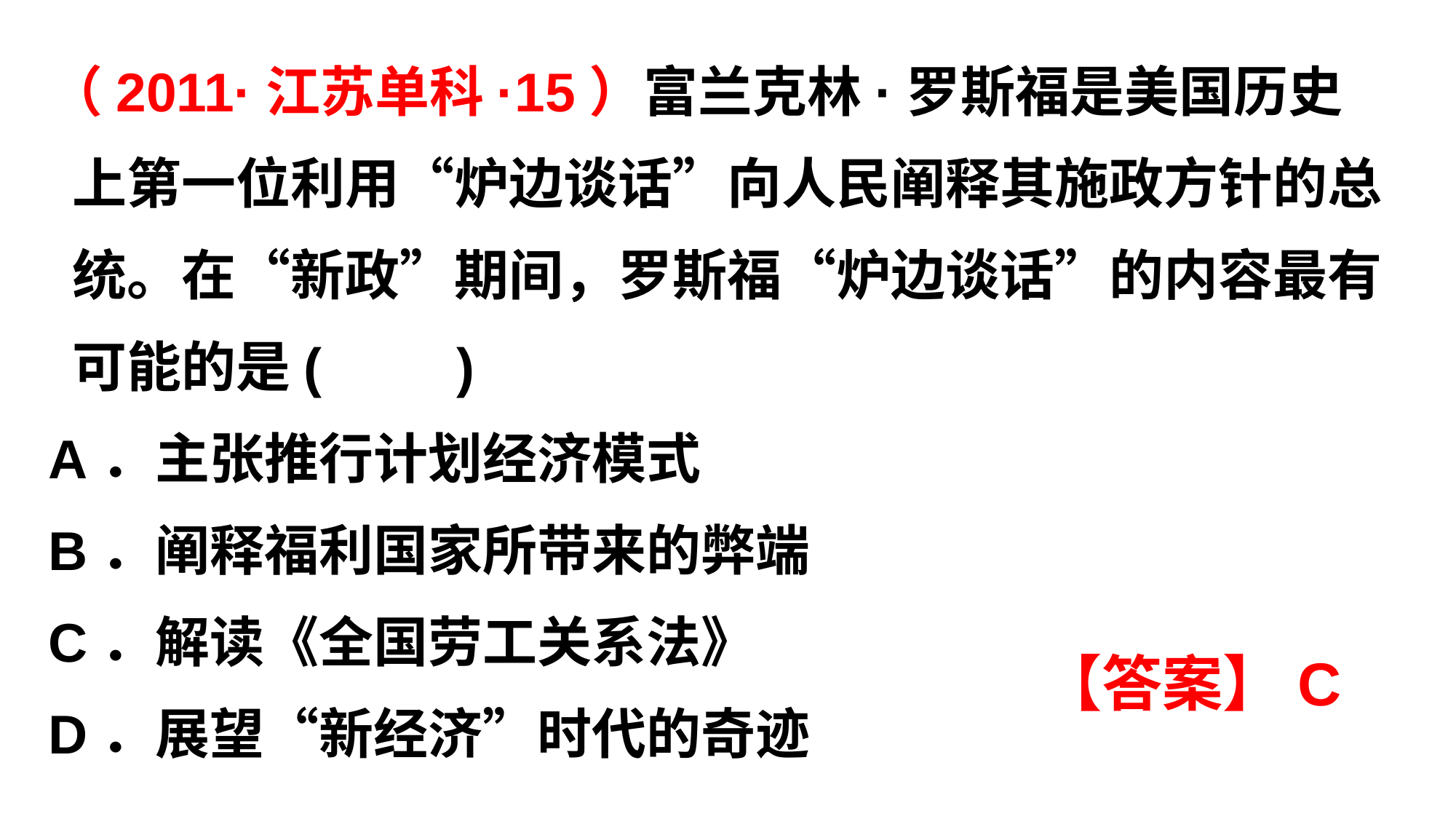

（2011·江苏单科·15）富兰克林·罗斯福是美国历史上第一位利用“炉边谈话”向人民阐释其施政方针的总统。在“新政”期间，罗斯福“炉边谈话”的内容最有可能的是(　　)
A．主张推行计划经济模式
B．阐释福利国家所带来的弊端
C．解读《全国劳工关系法》
D．展望“新经济”时代的奇迹
【答案】C